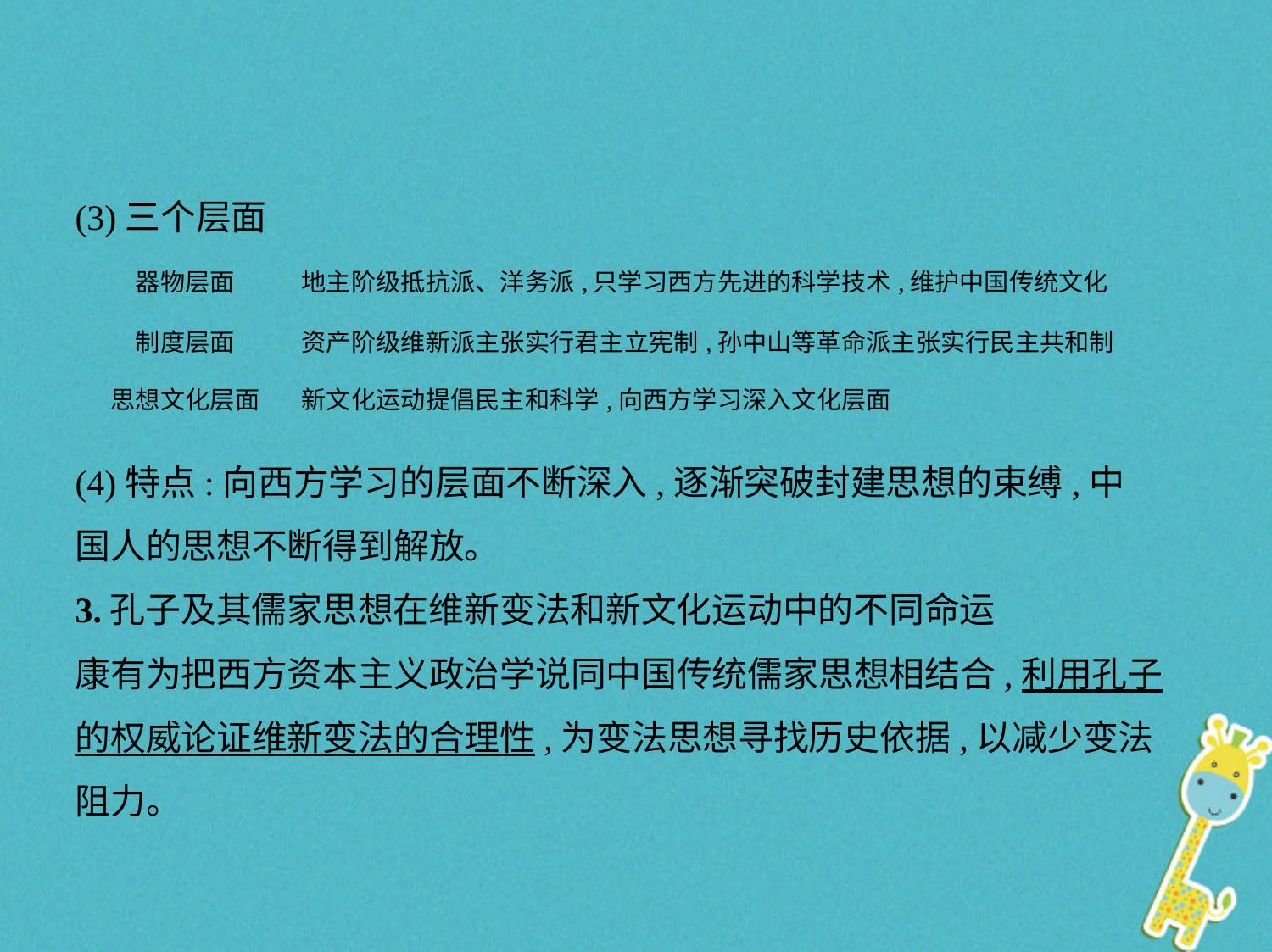

(3)三个层面
| 器物层面 | 地主阶级抵抗派、洋务派,只学习西方先进的科学技术,维护中国传统文化 |
| --- | --- |
| 制度层面 | 资产阶级维新派主张实行君主立宪制,孙中山等革命派主张实行民主共和制 |
| 思想文化层面 | 新文化运动提倡民主和科学,向西方学习深入文化层面 |
(4)特点:向西方学习的层面不断深入,逐渐突破封建思想的束缚,中
国人的思想不断得到解放。
3.孔子及其儒家思想在维新变法和新文化运动中的不同命运
康有为把西方资本主义政治学说同中国传统儒家思想相结合,利用孔子
的权威论证维新变法的合理性,为变法思想寻找历史依据,以减少变法
阻力。